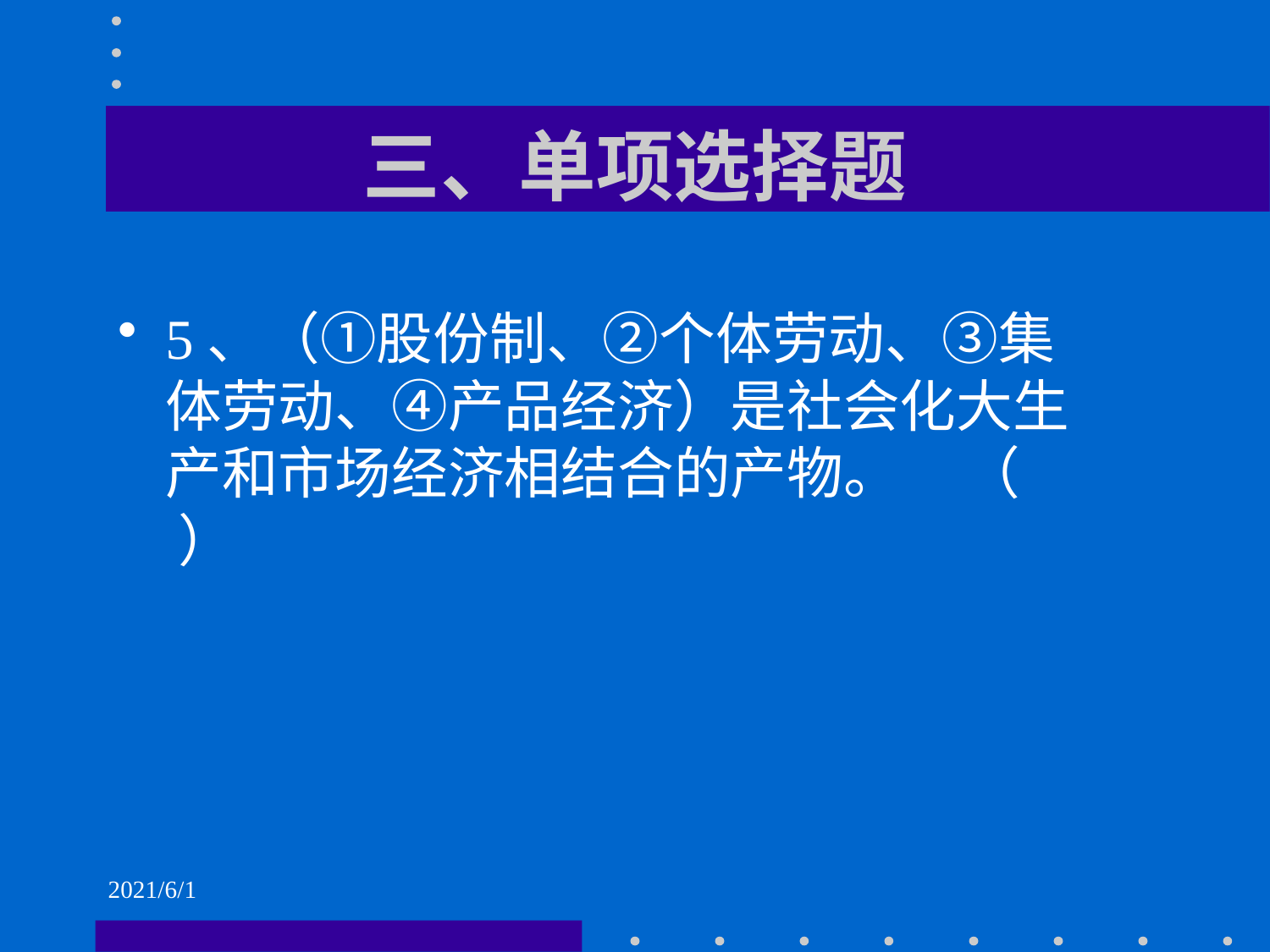

# 三、单项选择题
5、（①股份制、②个体劳动、③集体劳动、④产品经济）是社会化大生产和市场经济相结合的产物。     （     ）
2021/6/1